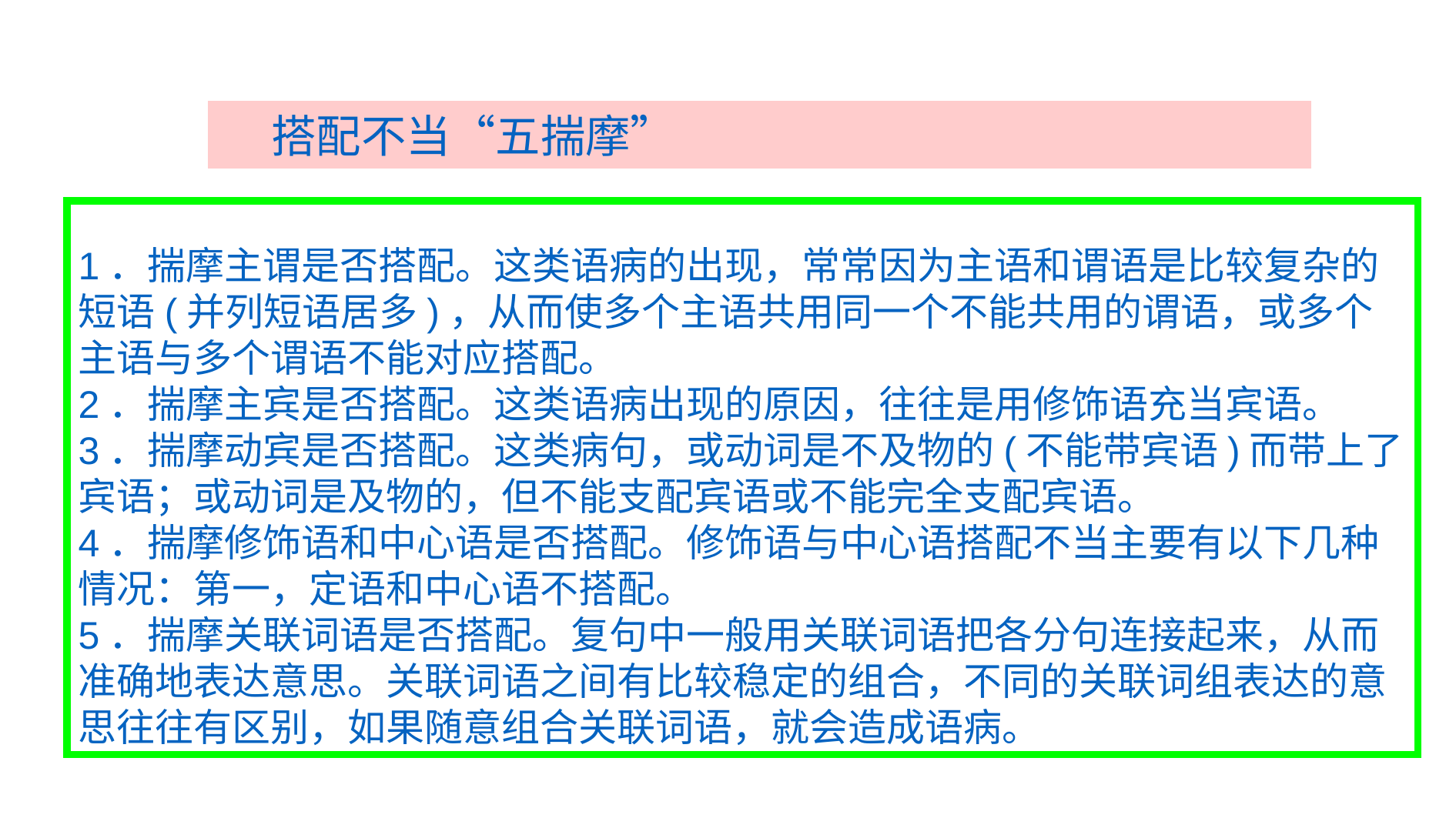

搭配不当“五揣摩”

1．揣摩主谓是否搭配。这类语病的出现，常常因为主语和谓语是比较复杂的短语(并列短语居多)，从而使多个主语共用同一个不能共用的谓语，或多个主语与多个谓语不能对应搭配。
2．揣摩主宾是否搭配。这类语病出现的原因，往往是用修饰语充当宾语。
3．揣摩动宾是否搭配。这类病句，或动词是不及物的(不能带宾语)而带上了宾语；或动词是及物的，但不能支配宾语或不能完全支配宾语。
4．揣摩修饰语和中心语是否搭配。修饰语与中心语搭配不当主要有以下几种情况：第一，定语和中心语不搭配。
5．揣摩关联词语是否搭配。复句中一般用关联词语把各分句连接起来，从而准确地表达意思。关联词语之间有比较稳定的组合，不同的关联词组表达的意思往往有区别，如果随意组合关联词语，就会造成语病。